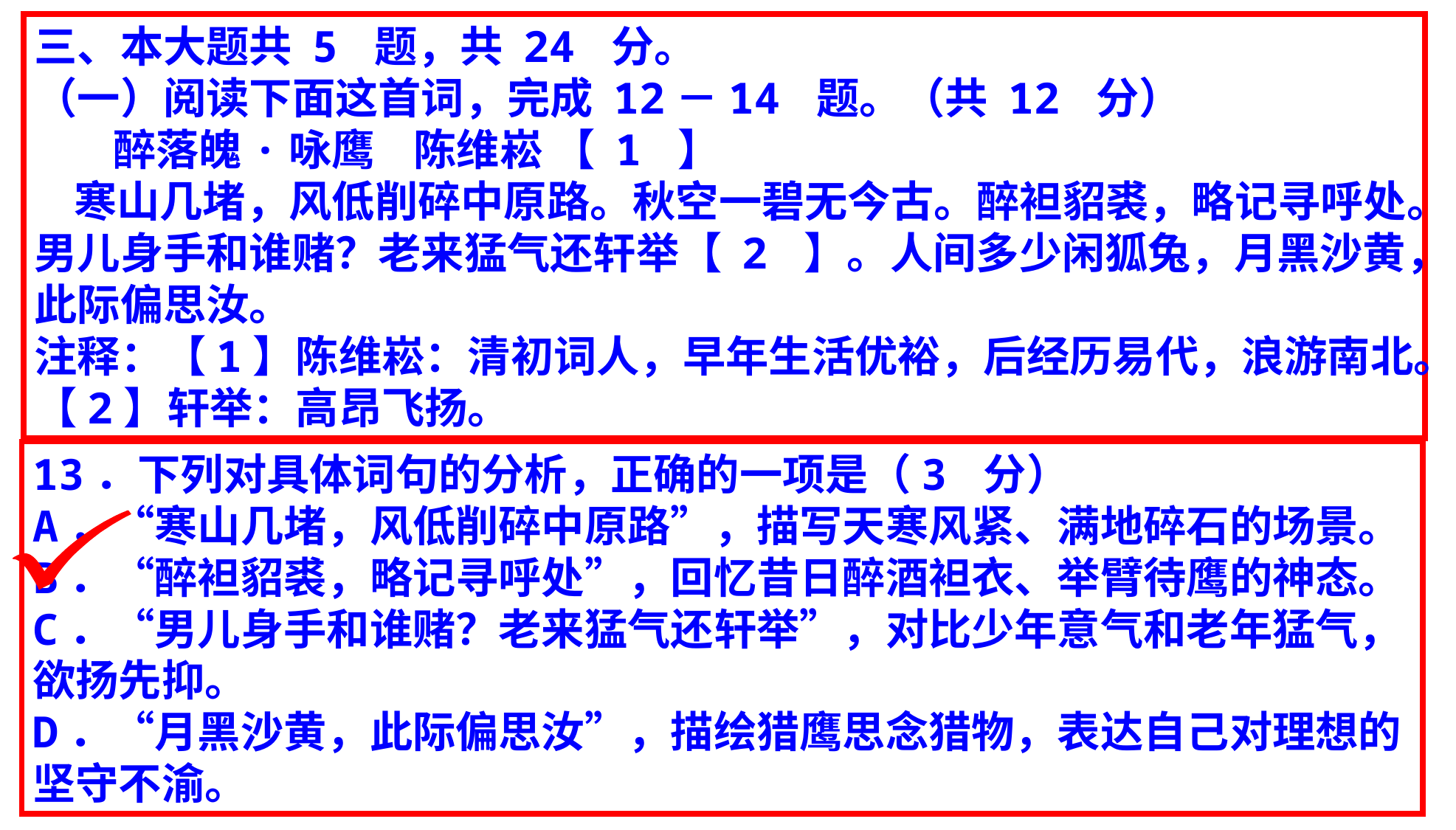

三、本大题共 5 题，共 24 分。
（一）阅读下面这首词，完成 12－14 题。（共 12 分）
       醉落魄·咏鹰    陈维崧 【 1 】
   寒山几堵，风低削碎中原路。秋空一碧无今古。醉袒貂裘，略记寻呼处。男儿身手和谁赌？老来猛气还轩举【 2 】。人间多少闲狐兔，月黑沙黄，此际偏思汝。
注释：【1】陈维崧：清初词人，早年生活优裕，后经历易代，浪游南北。【2】轩举：高昂飞扬。
13．下列对具体词句的分析，正确的一项是（3 分）
A．“寒山几堵，风低削碎中原路”，描写天寒风紧、满地碎石的场景。
B．“醉袒貂裘，略记寻呼处”，回忆昔日醉酒袒衣、举臂待鹰的神态。
C．“男儿身手和谁赌？老来猛气还轩举”，对比少年意气和老年猛气，欲扬先抑。
D．“月黑沙黄，此际偏思汝”，描绘猎鹰思念猎物，表达自己对理想的坚守不渝。